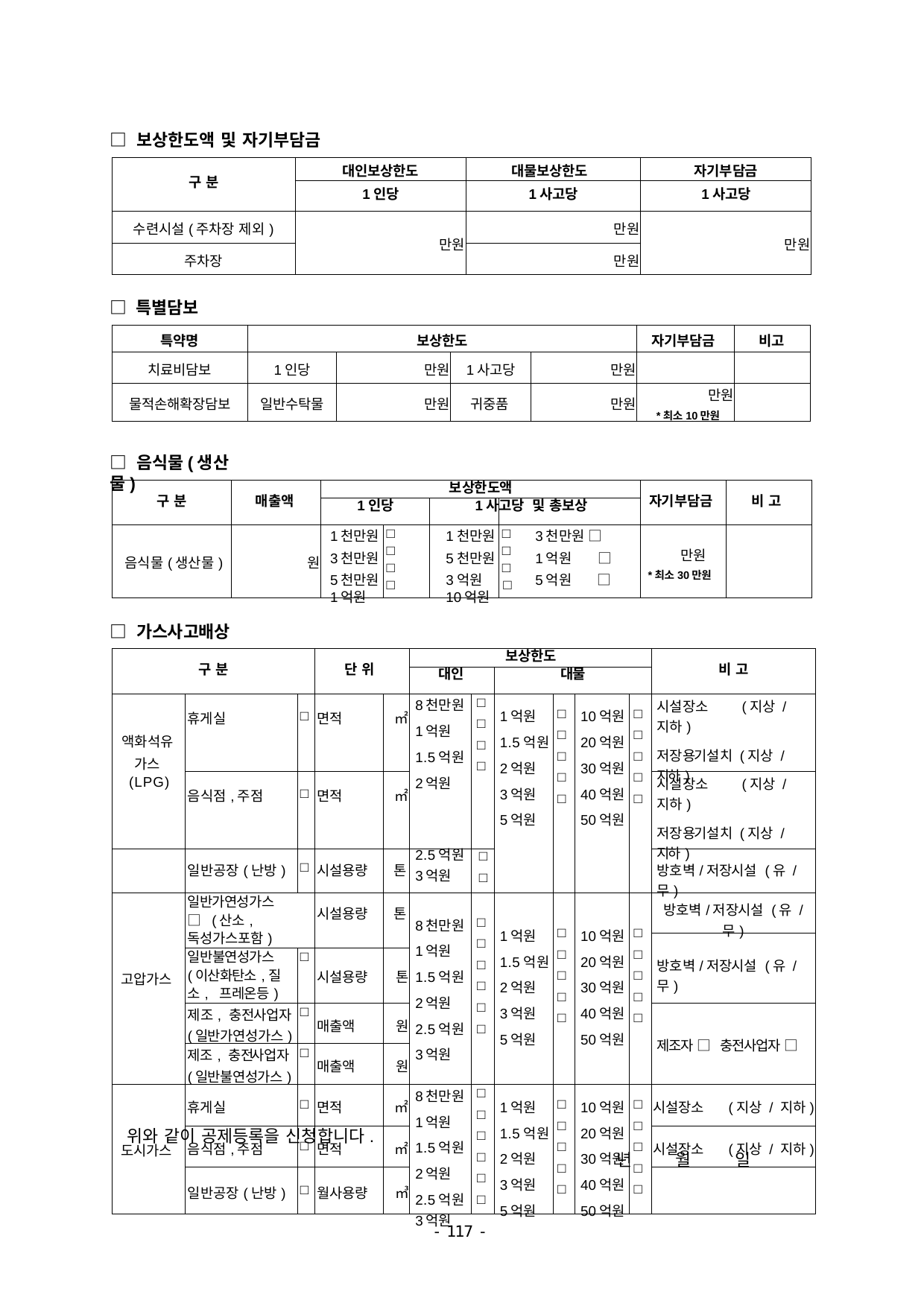

□ 보상한도액 및 자기부담금
| 구 분 | 대인보상한도 | 대물보상한도 | 자기부담금 |
| --- | --- | --- | --- |
|  | 1인당 | 1사고당 | 1사고당 |
| 수련시설(주차장 제외) | 만원 | 만원 | 만원 |
| 주차장 |  | 만원 |  |
□ 특별담보
| 특약명 | 보상한도 |  |  |  | 자기부담금 | 비고 |
| --- | --- | --- | --- | --- | --- | --- |
| 치료비담보 | 1인당 | 만원 | 1사고당 | 만원 |  |  |
| 물적손해확장담보 | 일반수탁물 | 만원 | 귀중품 | 만원 | 만원 \*최소10만원 |  |
□ 음식물(생산물)
| 구 분 | 매출액 | 보상한도액 |  |  |  |  | 자기부담금 | 비 고 |
| --- | --- | --- | --- | --- | --- | --- | --- | --- |
|  |  | 1인당 |  | 1사 | 고당 | 및 총보상 |  |  |
| 음식물(생산물) | 원 | 1천만원 3천만원 5천만원 1억원 | □ □ □ □ | 1천만원 5천만원 3억원 10억원 | □ □ □ □ | 3천만원 □ 1억원 □ 5억원 □ | 만원 \*최소30만원 |  |
□ 가스사고배상
| 구 분 |  |  | 단 위 |  | 보상한도 |  |  |  |  |  | 비 고 |
| --- | --- | --- | --- | --- | --- | --- | --- | --- | --- | --- | --- |
|  |  |  |  |  | 대인 |  | 대물 |  |  |  |  |
| 액화석유 가스 (LPG) | 휴게실 | □ | 면적 | ㎡ | 8천만원 1억원 1.5억원 2억원 | □ □ □ □ | 1억원 1.5억원 2억원 3억원 5억원 | □ □ □ □ □ | 10억원 20억원 30억원 40억원 50억원 | □ □ □ □ □ | 시설장소 (지상 / 지하) 저장용기설치 (지상 / 지하) |
|  | 음식점,주점 | □ | 면적 | ㎡ |  |  |  |  |  |  | 시설장소 (지상 / 지하) 저장용기설치 (지상 / 지하) |
|  | 일반공장(난방) | □ | 시설용량 | 톤 | 2.5억원 | □ |  |  |  |  | 방호벽/저장시설 (유 / 무) |
|  |  |  |  |  | 3억원 | □ |  |  |  |  |  |
| 고압가스 | 일반가연성가스 □ (산소,독성가스포함) |  | 시설용량 | 톤 | 8천만원 1억원 1.5억원 2억원 2.5억원 3억원 | □ □ □ □ □ □ | 1억원 1.5억원 2억원 3억원 5억원 | □ □ □ □ □ | 10억원 20억원 30억원 40억원 50억원 | □ □ □ □ □ | 방호벽/저장시설 (유 / 무) |
|  |  |  |  |  |  |  |  |  |  |  | 방호벽/저장시설 (유 / 무) |
|  | 일반불연성가스 (이산화탄소,질소, 프레온등) | □ | 시설용량 | 톤 |  |  |  |  |  |  |  |
|  | 제조, 충전사업자 (일반가연성가스) | □ | 매출액 | 원 |  |  |  |  |  |  | 제조자 □ 충전사업자 □ |
|  | 제조, 충전사업자 (일반불연성가스) | □ | 매출액 | 원 |  |  |  |  |  |  |  |
| 도시가스 | 휴게실 | □ | 면적 | ㎡ | 8천만원 1억원 1.5억원 2억원 2.5억원 3억원 | □ □ □ □ □ □ | 1억원 1.5억원 2억원 3억원 5억원 | □ □ □ □ □ | 10억원 20억원 30억원 40억원 50억원 | □ □ □ □ □ | 시설장소 (지상 / 지하) |
|  | 음식점,주점 | □ | 면적 | ㎡ |  |  |  |  |  |  | 시설장소 (지상 / 지하) |
|  | 일반공장(난방) | □ | 월사용량 | ㎥ |  |  |  |  |  |  |  |
위와 같이 공제등록을 신청합니다.
년
월
일
- 117 -